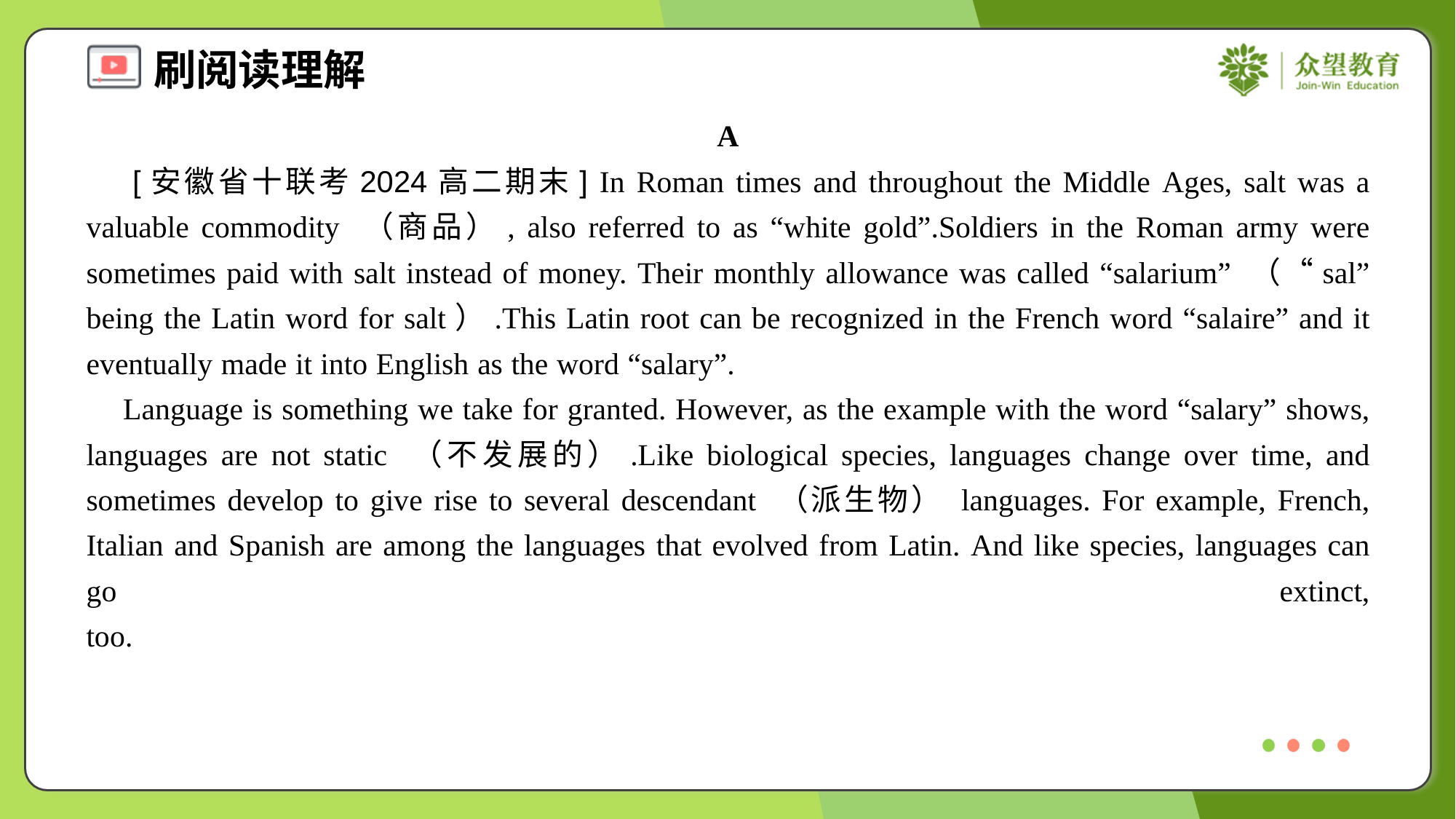

A
    [安徽省十联考2024高二期末] In Roman times and throughout the Middle Ages, salt was a valuable commodity （商品）, also referred to as “white gold”.Soldiers in the Roman army were sometimes paid with salt instead of money. Their monthly allowance was called “salarium” （“sal” being the Latin word for salt）.This Latin root can be recognized in the French word “salaire” and it eventually made it into English as the word “salary”.
    Language is something we take for granted. However, as the example with the word “salary” shows, languages are not static （不发展的）.Like biological species, languages change over time, and sometimes develop to give rise to several descendant （派生物） languages. For example, French, Italian and Spanish are among the languages that evolved from Latin. And like species, languages can go extinct, too.#1.2